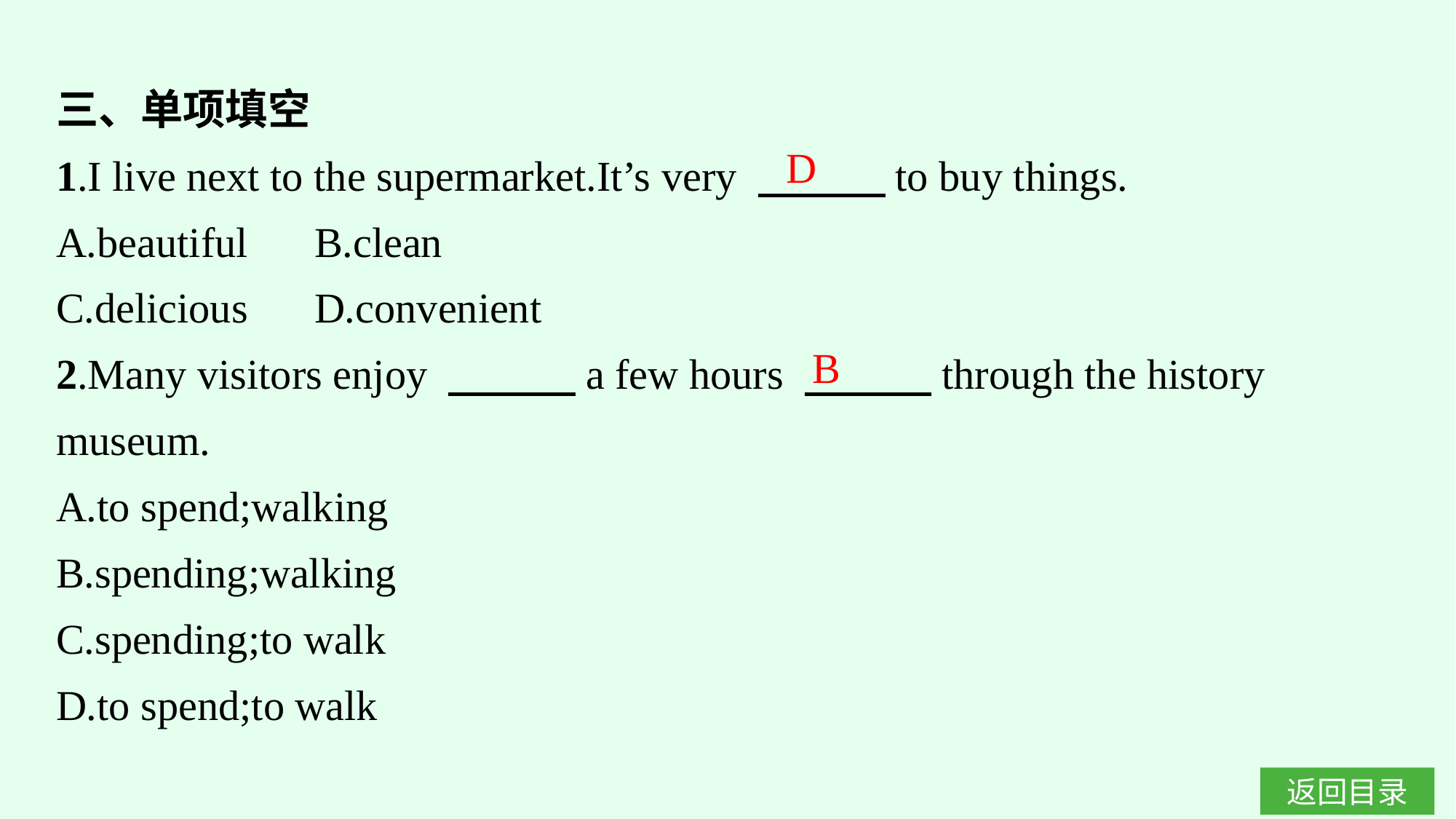

三、单项填空
1.I live next to the supermarket.It’s very 　　　to buy things.
A.beautiful	B.clean
C.delicious	D.convenient
2.Many visitors enjoy 　　　a few hours 　　　through the history museum.
A.to spend;walking
B.spending;walking
C.spending;to walk
D.to spend;to walk
D
B